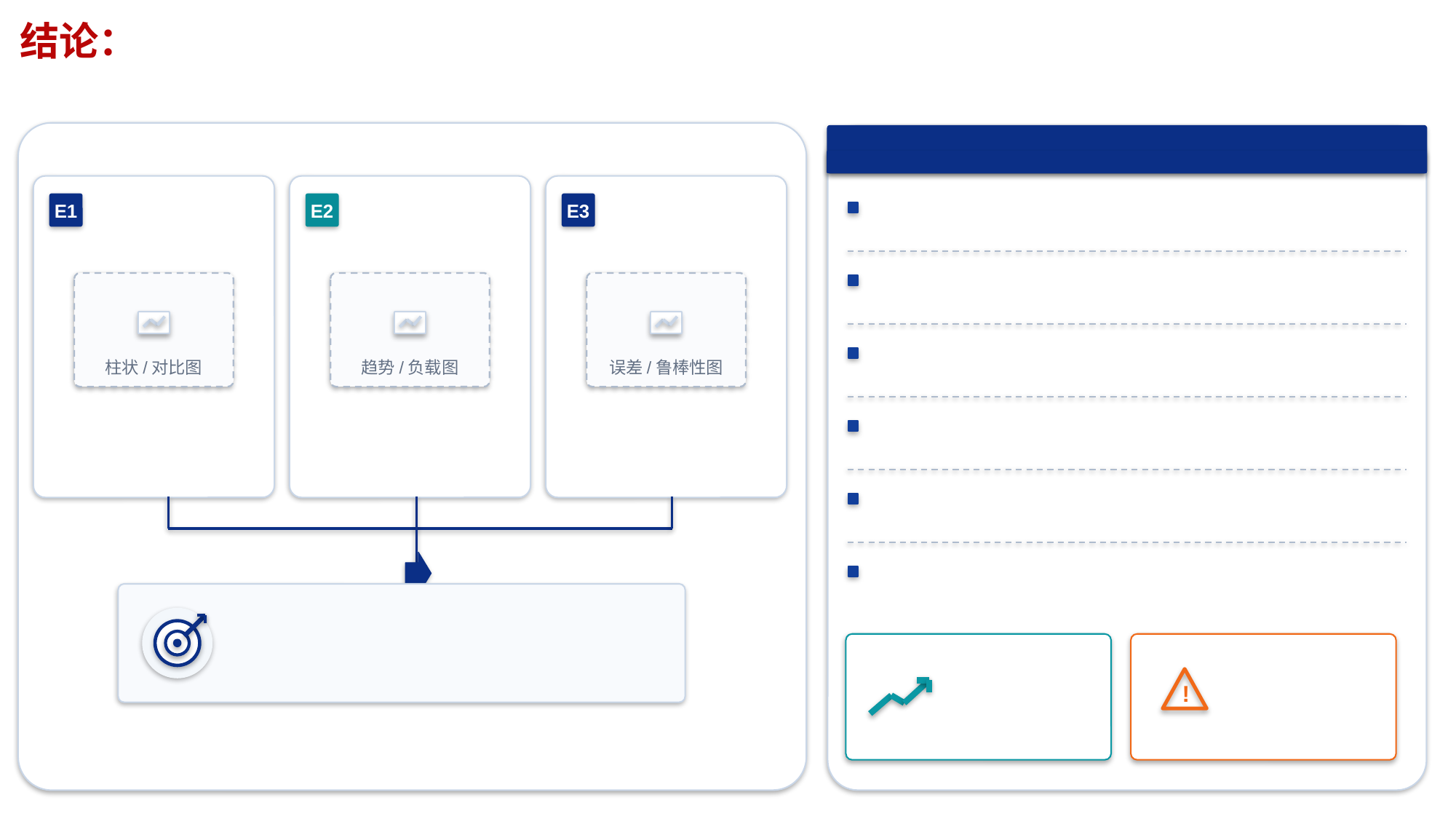

结论：

E1
E2
E3

柱状/对比图
趋势/负载图
误差/鲁棒性图

!